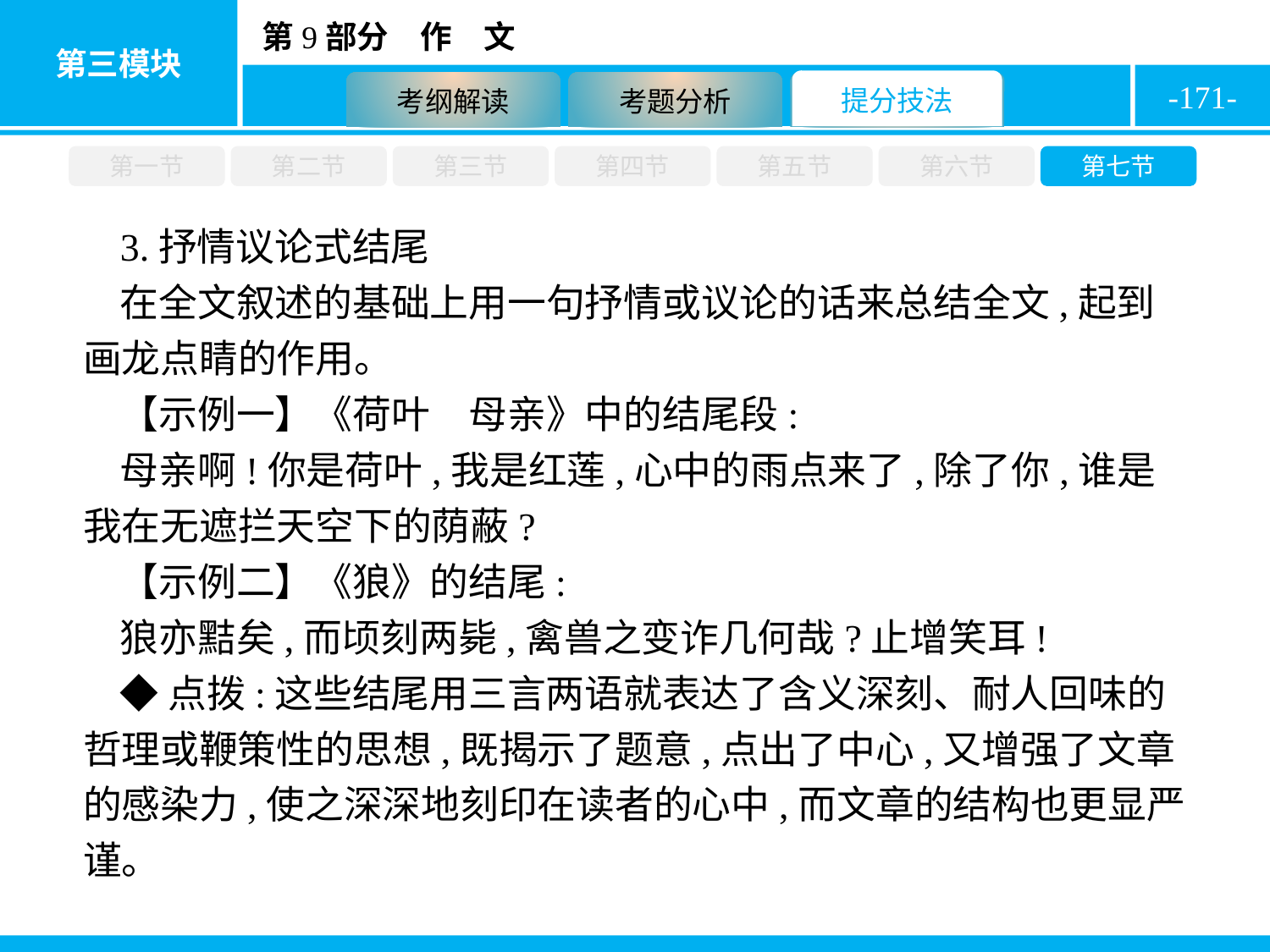

-171-
第一节
第二节
第三节
第四节
第五节
第六节
第七节
3.抒情议论式结尾
在全文叙述的基础上用一句抒情或议论的话来总结全文,起到画龙点睛的作用。
【示例一】《荷叶　母亲》中的结尾段:
母亲啊!你是荷叶,我是红莲,心中的雨点来了,除了你,谁是我在无遮拦天空下的荫蔽?
【示例二】《狼》的结尾:
狼亦黠矣,而顷刻两毙,禽兽之变诈几何哉?止增笑耳!
◆点拨:这些结尾用三言两语就表达了含义深刻、耐人回味的哲理或鞭策性的思想,既揭示了题意,点出了中心,又增强了文章的感染力,使之深深地刻印在读者的心中,而文章的结构也更显严谨。